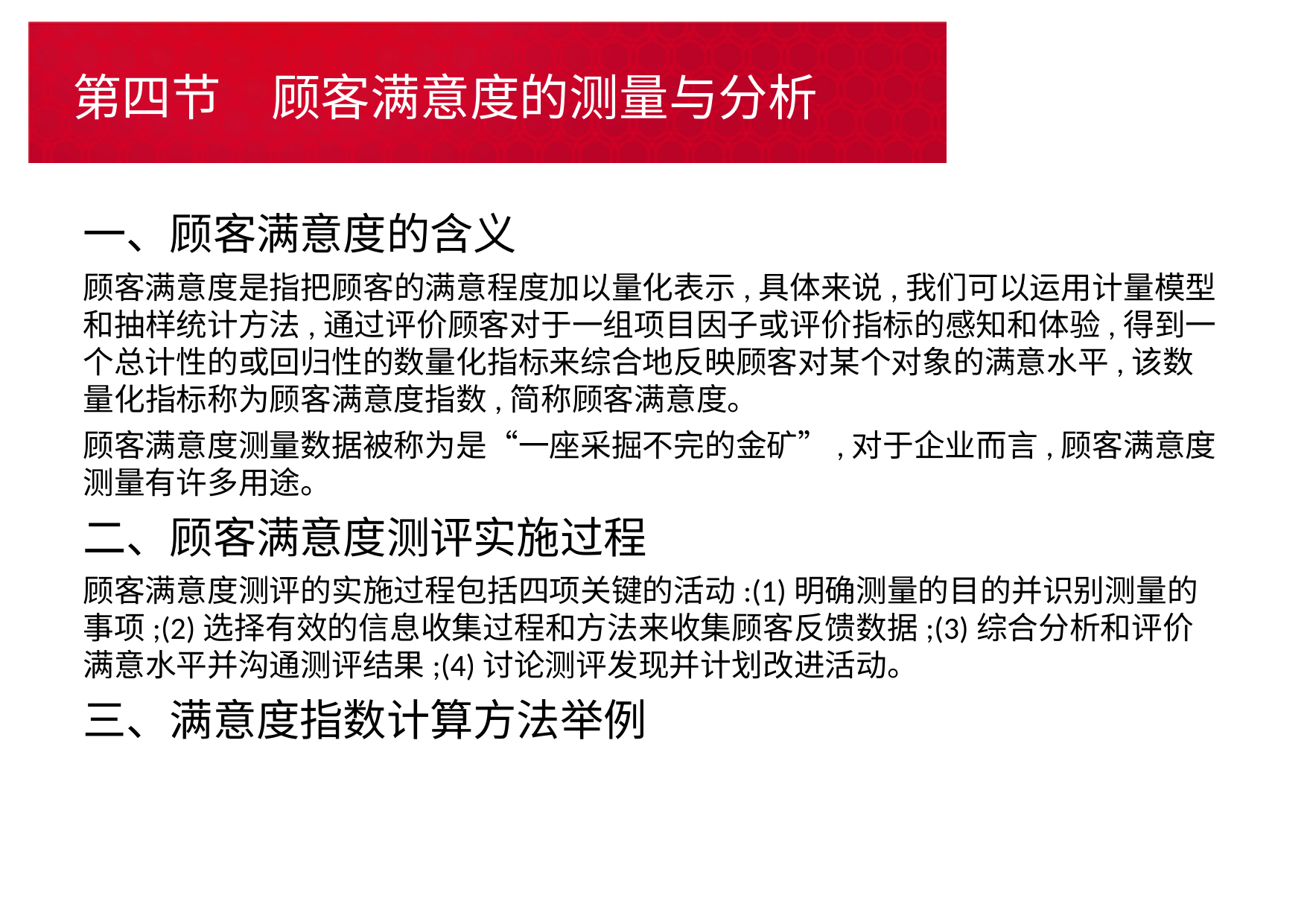

# 第四节　顾客满意度的测量与分析
一、顾客满意度的含义
顾客满意度是指把顾客的满意程度加以量化表示,具体来说,我们可以运用计量模型和抽样统计方法,通过评价顾客对于一组项目因子或评价指标的感知和体验,得到一个总计性的或回归性的数量化指标来综合地反映顾客对某个对象的满意水平,该数量化指标称为顾客满意度指数,简称顾客满意度。
顾客满意度测量数据被称为是“一座采掘不完的金矿”,对于企业而言,顾客满意度测量有许多用途。
二、顾客满意度测评实施过程
顾客满意度测评的实施过程包括四项关键的活动:(1)明确测量的目的并识别测量的事项;(2)选择有效的信息收集过程和方法来收集顾客反馈数据;(3)综合分析和评价满意水平并沟通测评结果;(4)讨论测评发现并计划改进活动。
三、满意度指数计算方法举例